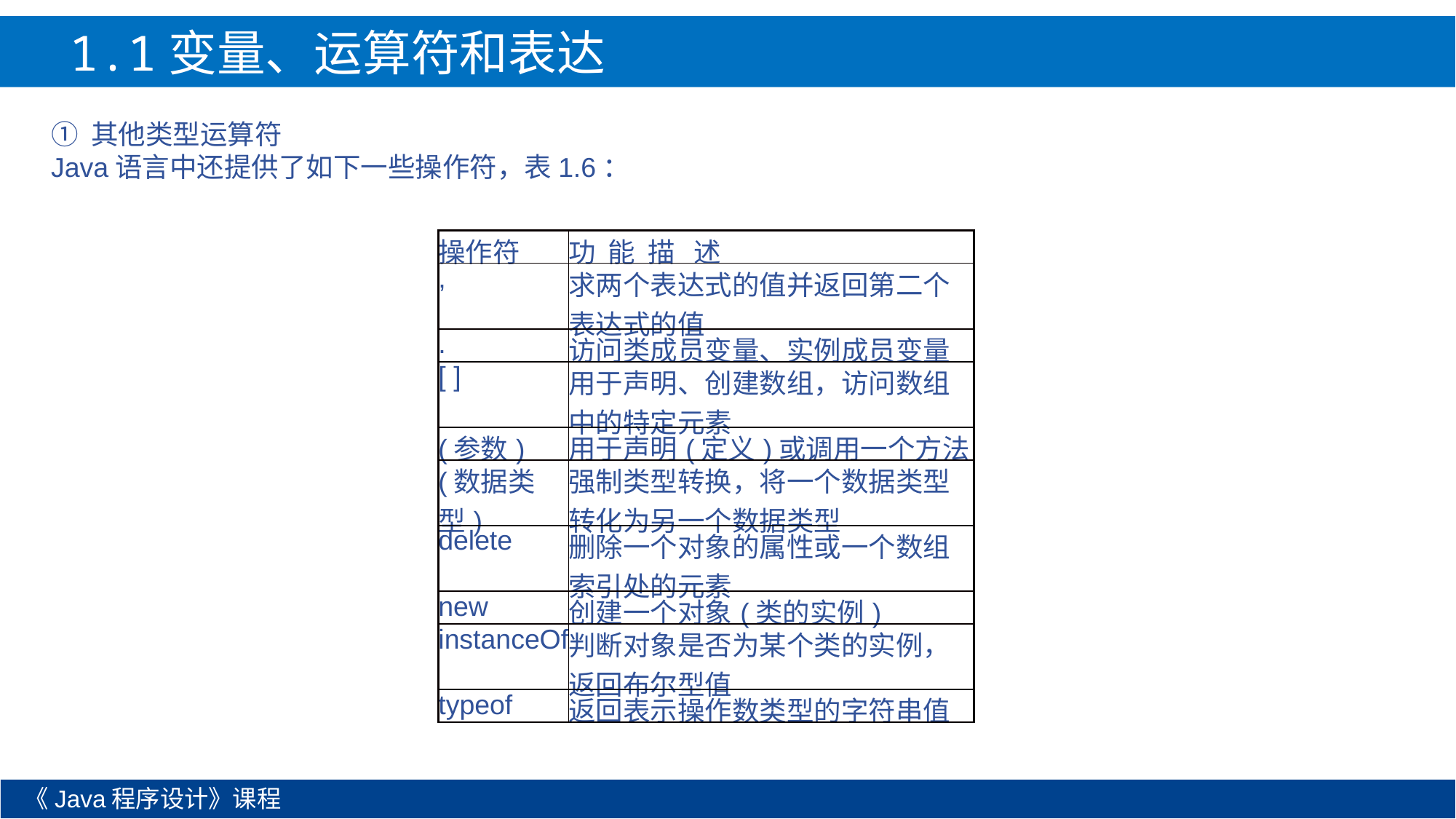

1.1变量、运算符和表达式
① 其他类型运算符
Java语言中还提供了如下一些操作符，表1.6：
| 操作符 | 功 能 描 述 |
| --- | --- |
| , | 求两个表达式的值并返回第二个表达式的值 |
| . | 访问类成员变量、实例成员变量 |
| [ ] | 用于声明、创建数组，访问数组中的特定元素 |
| (参数) | 用于声明(定义)或调用一个方法 |
| (数据类型) | 强制类型转换，将一个数据类型转化为另一个数据类型 |
| delete | 删除一个对象的属性或一个数组索引处的元素 |
| new | 创建一个对象(类的实例) |
| instanceOf | 判断对象是否为某个类的实例，返回布尔型值 |
| typeof | 返回表示操作数类型的字符串值 |
《Java程序设计》课程